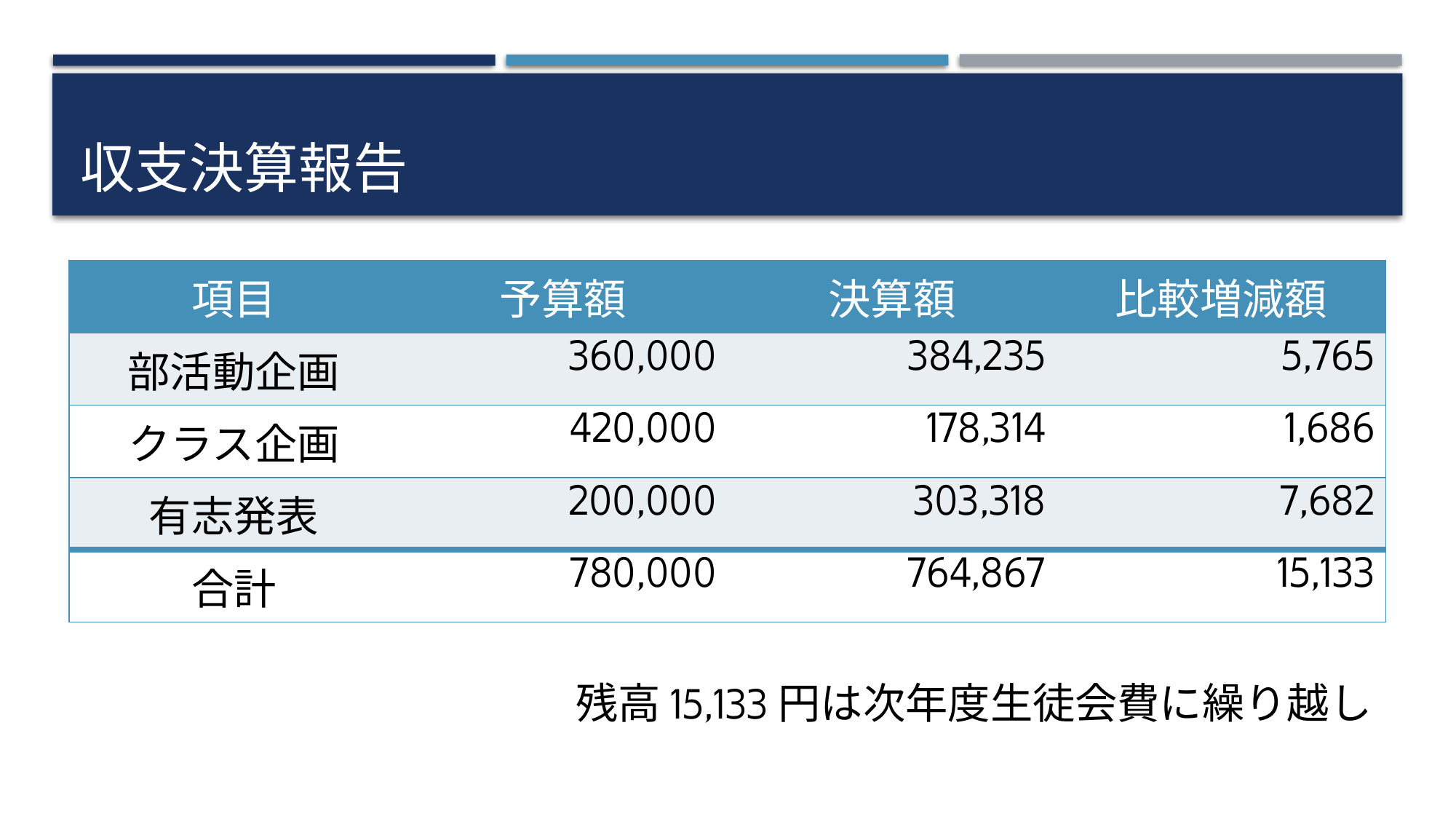

# 収支決算報告
| 項目 | 予算額 | 決算額 | 比較増減額 |
| --- | --- | --- | --- |
| 部活動企画 | 360,000 | 384,235 | 5,765 |
| クラス企画 | 420,000 | 178,314 | 1,686 |
| 有志発表 | 200,000 | 303,318 | 7,682 |
| 合計 | 780,000 | 764,867 | 15,133 |
残高15,133円は次年度生徒会費に繰り越し